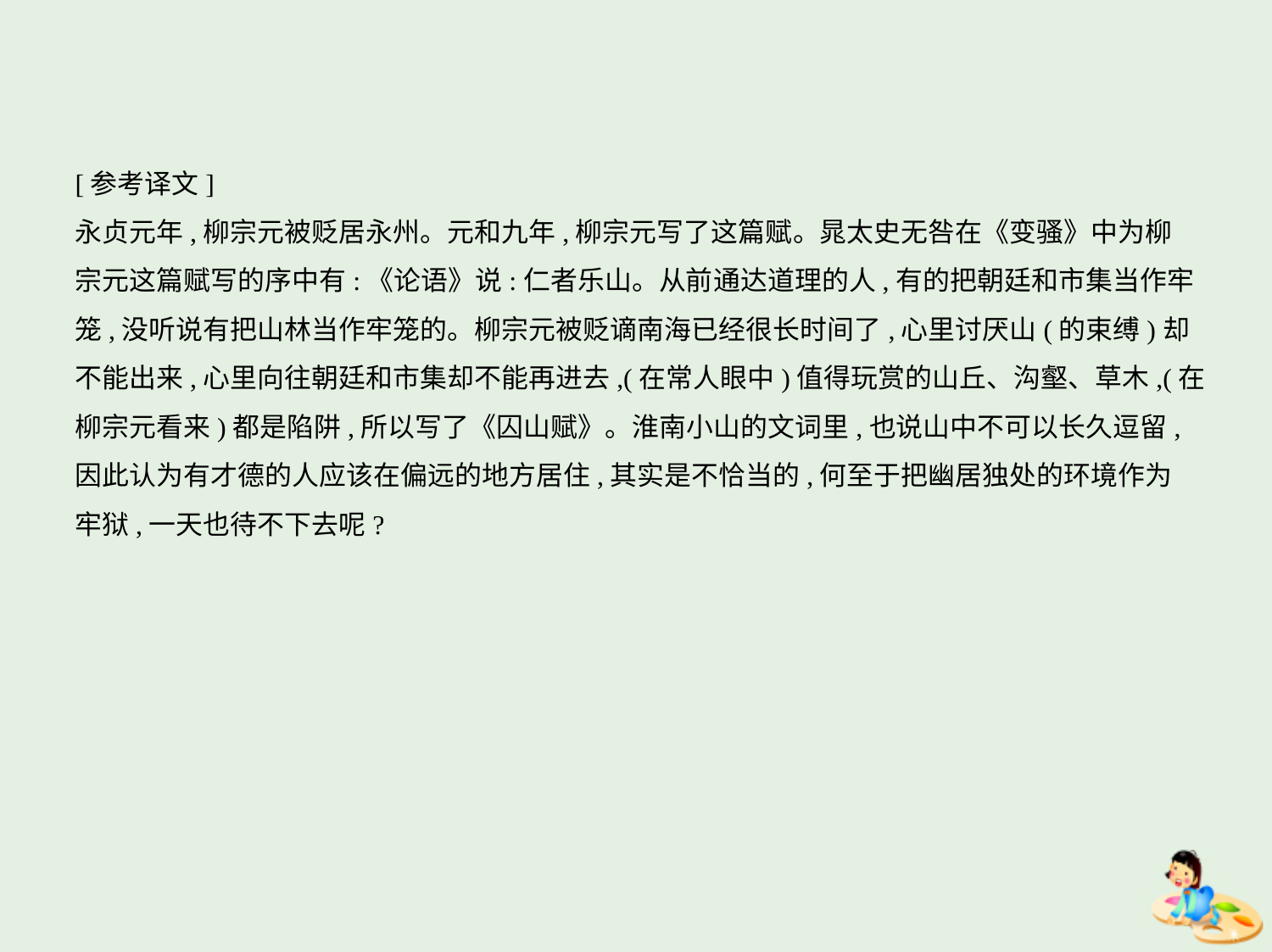

[参考译文]
永贞元年,柳宗元被贬居永州。元和九年,柳宗元写了这篇赋。晁太史无咎在《变骚》中为柳
宗元这篇赋写的序中有:《论语》说:仁者乐山。从前通达道理的人,有的把朝廷和市集当作牢
笼,没听说有把山林当作牢笼的。柳宗元被贬谪南海已经很长时间了,心里讨厌山(的束缚)却
不能出来,心里向往朝廷和市集却不能再进去,(在常人眼中)值得玩赏的山丘、沟壑、草木,(在
柳宗元看来)都是陷阱,所以写了《囚山赋》。淮南小山的文词里,也说山中不可以长久逗留,
因此认为有才德的人应该在偏远的地方居住,其实是不恰当的,何至于把幽居独处的环境作为
牢狱,一天也待不下去呢?